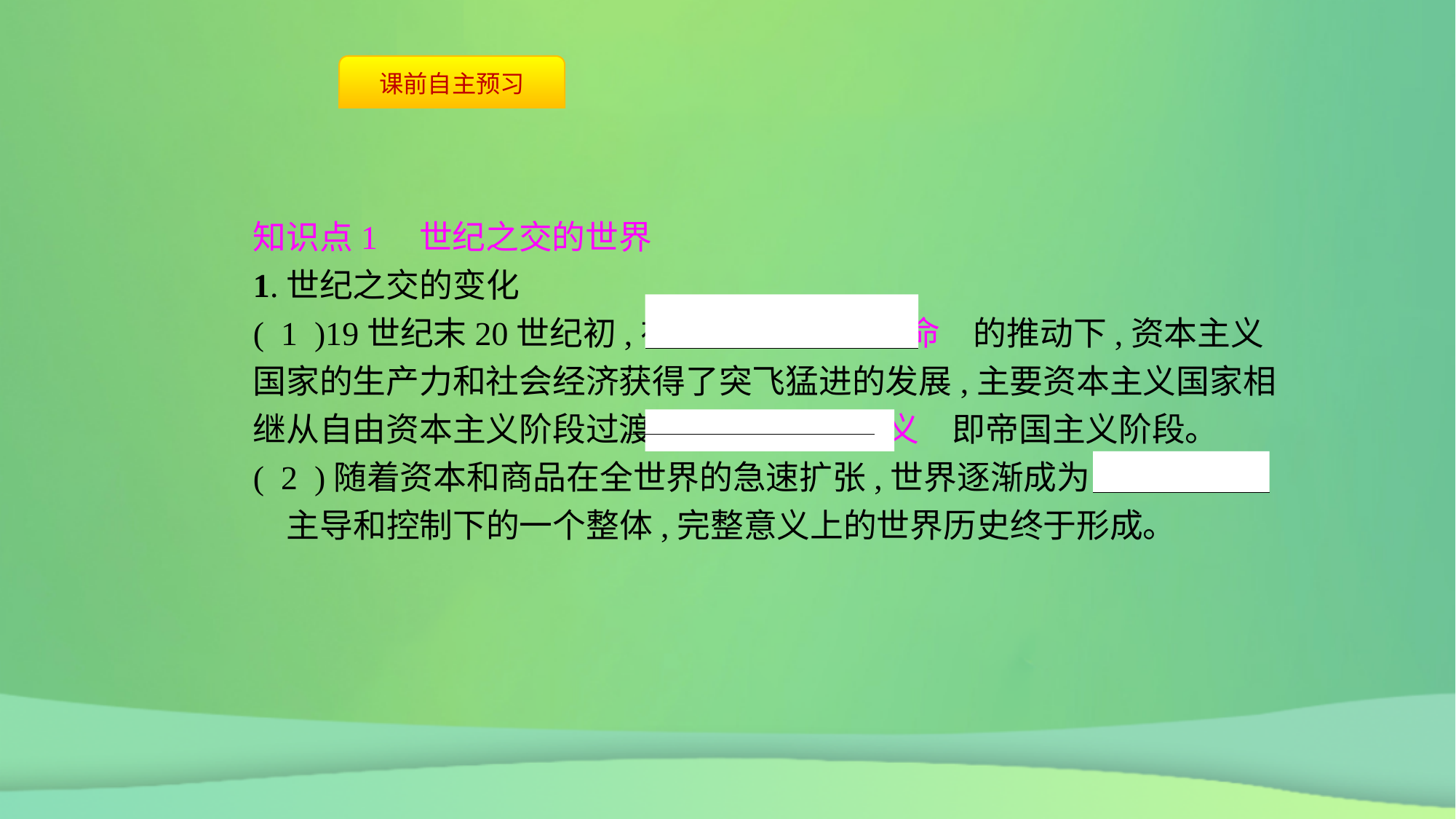

知识点1　世纪之交的世界
1.世纪之交的变化
(  1  )19世纪末20世纪初,在　第二次工业革命　的推动下,资本主义国家的生产力和社会经济获得了突飞猛进的发展,主要资本主义国家相继从自由资本主义阶段过渡到　垄断资本主义　即帝国主义阶段。
(  2  )随着资本和商品在全世界的急速扩张,世界逐渐成为　资本主义　主导和控制下的一个整体,完整意义上的世界历史终于形成。